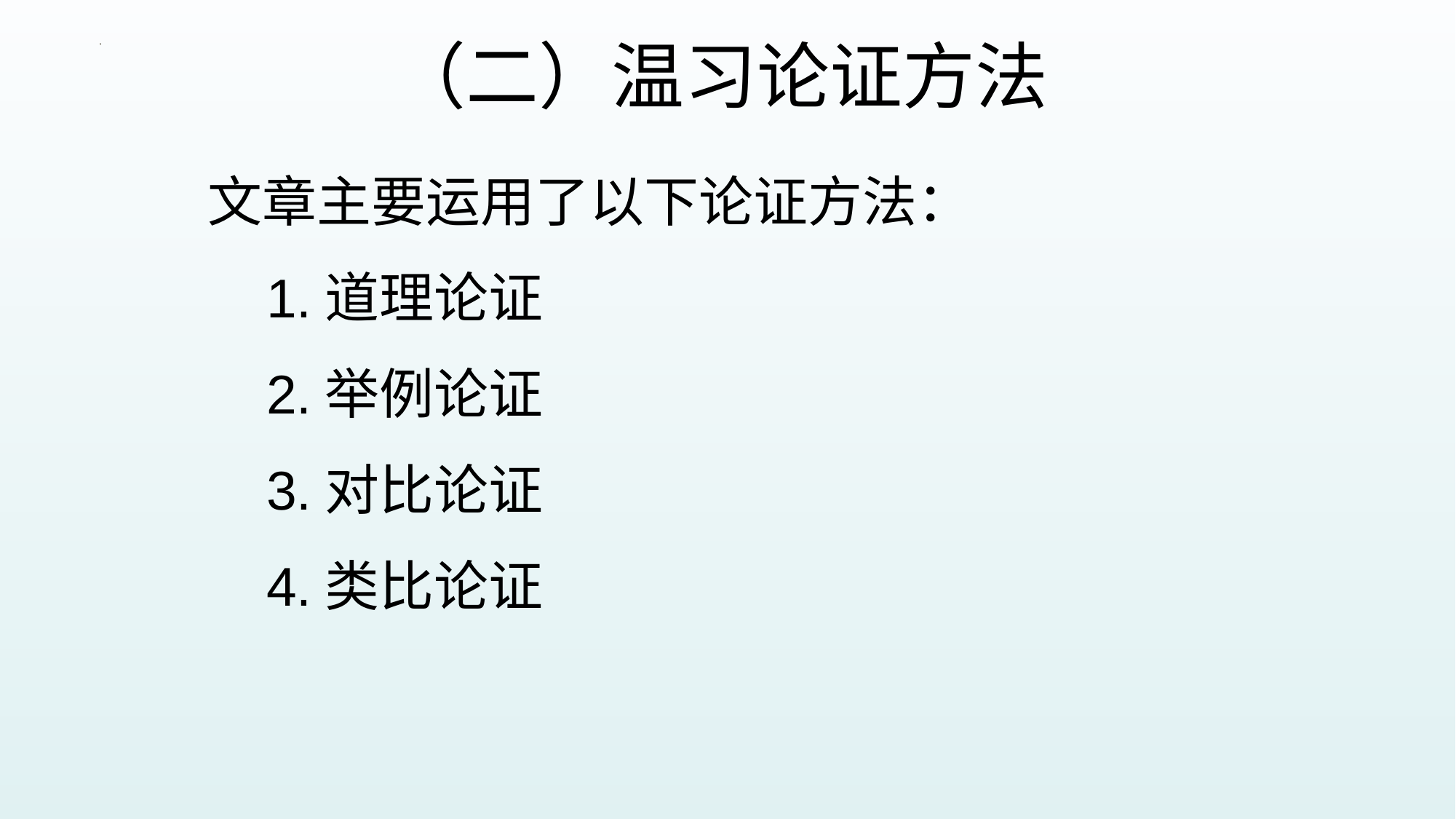

# （二）温习论证方法
    文章主要运用了以下论证方法：
        1.道理论证
        2.举例论证
        3.对比论证
        4.类比论证